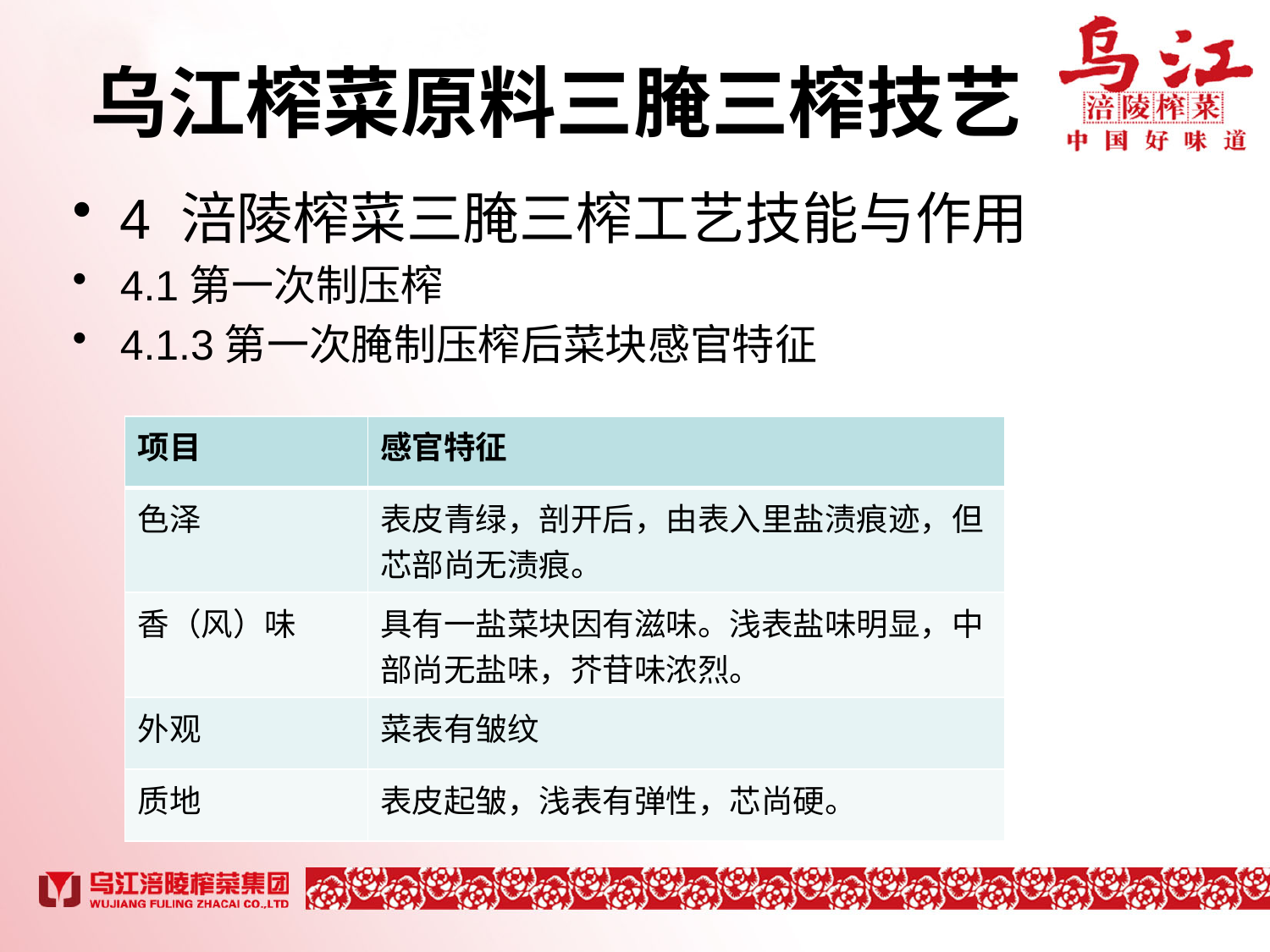

# 乌江榨菜原料三腌三榨技艺
4 涪陵榨菜三腌三榨工艺技能与作用
4.1第一次制压榨
4.1.3第一次腌制压榨后菜块感官特征
| 项目 | 感官特征 |
| --- | --- |
| 色泽 | 表皮青绿，剖开后，由表入里盐渍痕迹，但芯部尚无渍痕。 |
| 香（风）味 | 具有一盐菜块因有滋味。浅表盐味明显，中部尚无盐味，芥苷味浓烈。 |
| 外观 | 菜表有皱纹 |
| 质地 | 表皮起皱，浅表有弹性，芯尚硬。 |